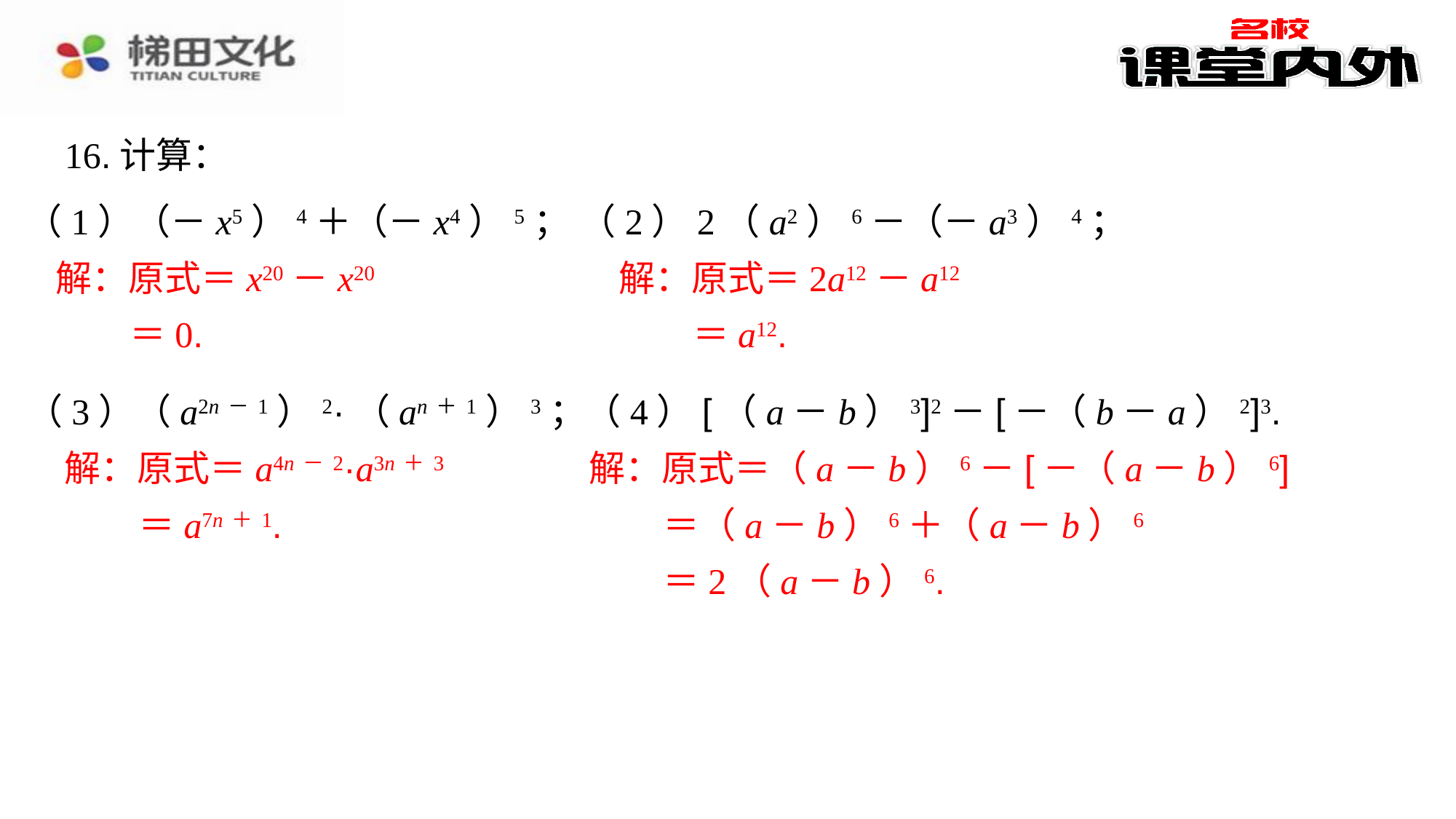

16.计算：
（1）（－x5）4＋（－x4）5；
（2）2（a2）6－（－a3）4；
解：原式＝x20－x20
        ＝0.
解：原式＝2a12－a12
        ＝a12.
（3）（a2n－1）2·（an＋1）3；
（4）[（a－b）3]2－[－（b－a）2]3.
解：原式＝a4n－2·a3n＋3
        ＝a7n＋1.
解：原式＝（a－b）6－[－（a－b）6]
        ＝（a－b）6＋（a－b）6
        ＝2（a－b）6.